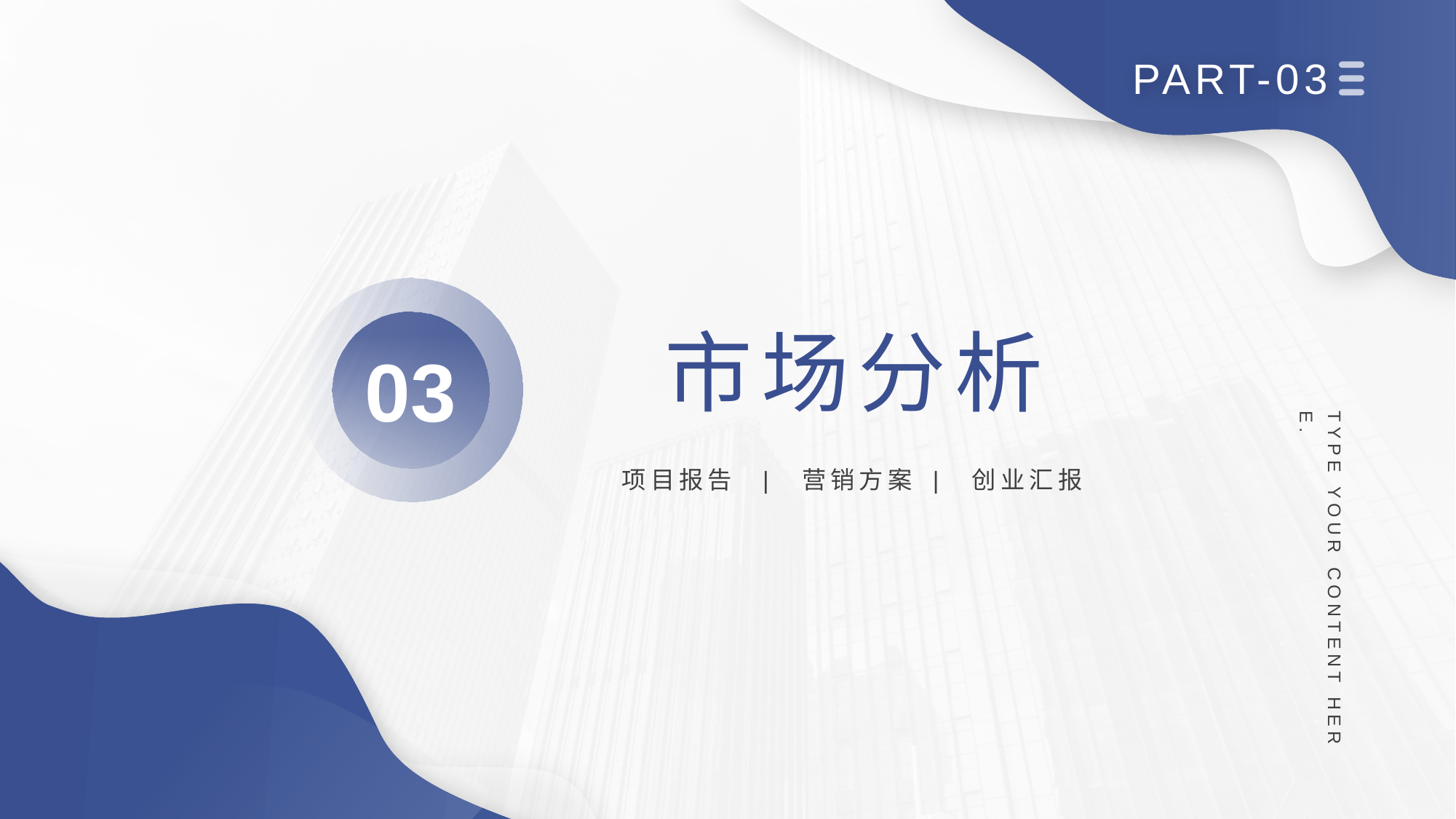

PART-03

03
市场分析
项目报告  |  营销方案 |  创业汇报

TYPE YOUR CONTENT HERE.